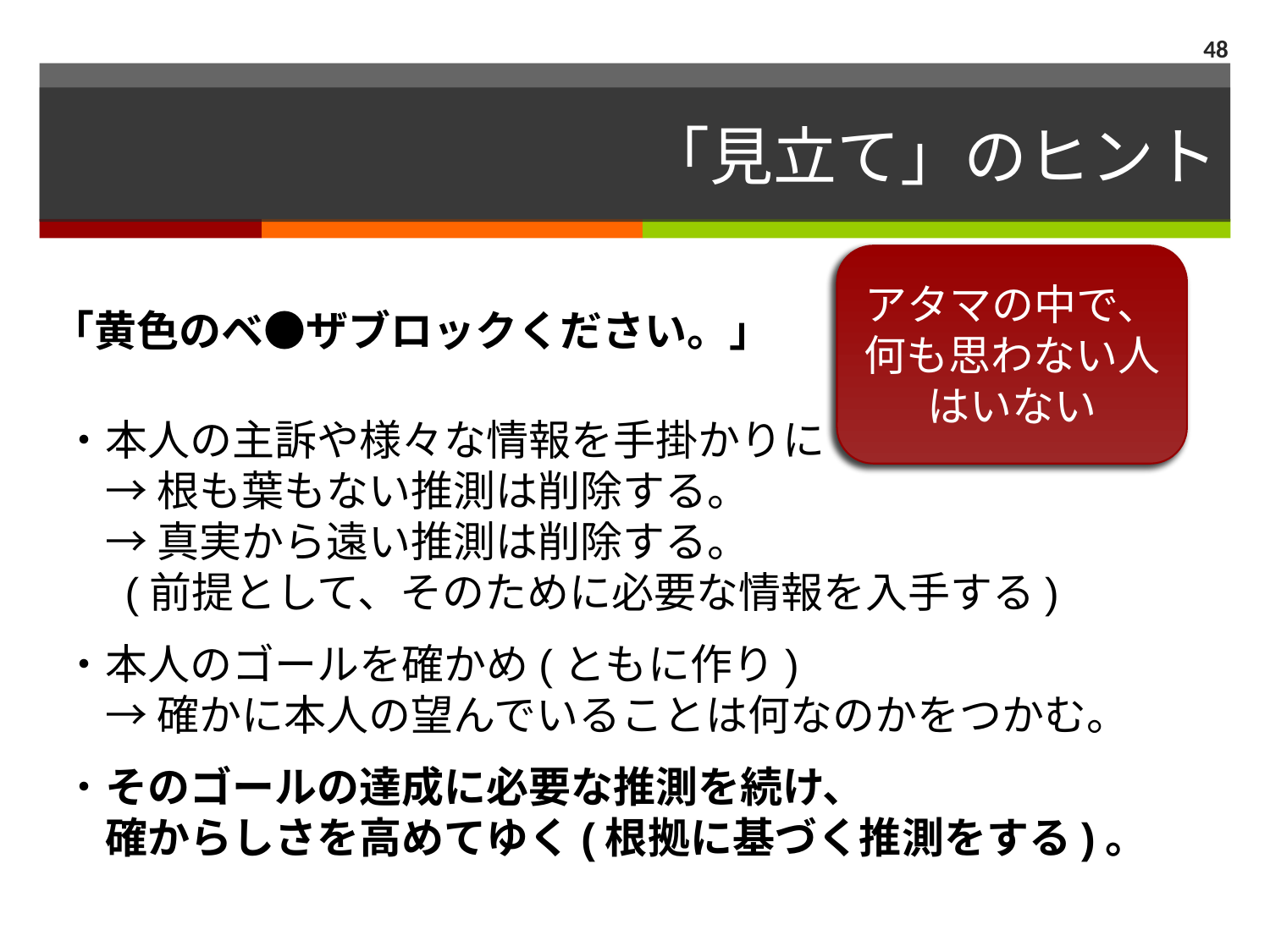

48
# 「見立て」のヒント
アタマの中で、
何も思わない人はいない
「黄色のベ●ザブロックください。」
・本人の主訴や様々な情報を手掛かりに
　→ 根も葉もない推測は削除する。
　→ 真実から遠い推測は削除する。
　 (前提として、そのために必要な情報を入手する)

・本人のゴールを確かめ(ともに作り)
　→ 確かに本人の望んでいることは何なのかをつかむ。

・そのゴールの達成に必要な推測を続け、
　確からしさを高めてゆく(根拠に基づく推測をする)。